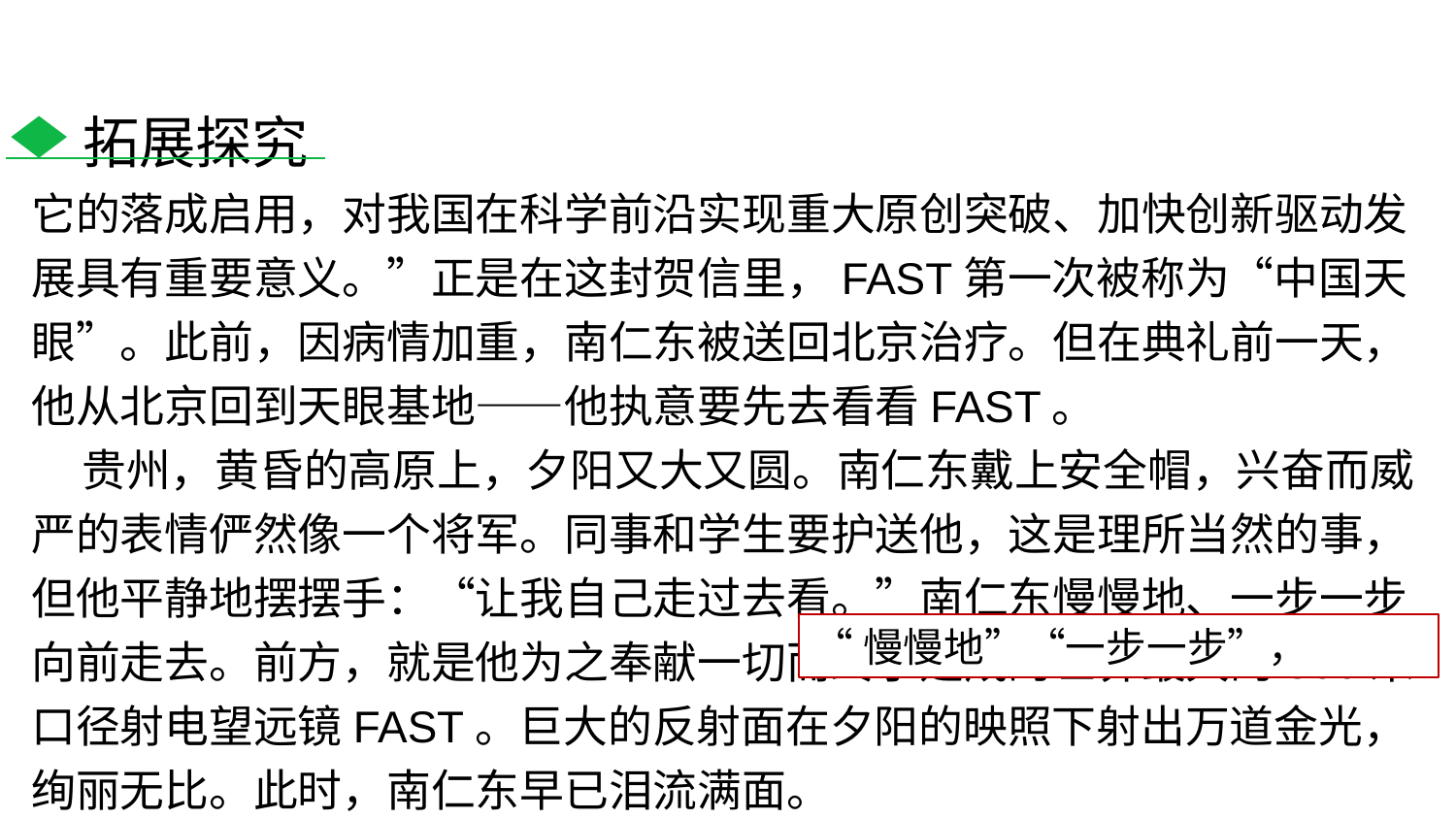

拓展探究

它的落成启用，对我国在科学前沿实现重大原创突破、加快创新驱动发展具有重要意义。”正是在这封贺信里，FAST第一次被称为“中国天眼”。此前，因病情加重，南仁东被送回北京治疗。但在典礼前一天，他从北京回到天眼基地——他执意要先去看看FAST。
    贵州，黄昏的高原上，夕阳又大又圆。南仁东戴上安全帽，兴奋而威严的表情俨然像一个将军。同事和学生要护送他，这是理所当然的事，但他平静地摆摆手：“让我自己走过去看。”南仁东慢慢地、一步一步向前走去。前方，就是他为之奉献一切而终于建成的世界最大的500米口径射电望远镜FAST。巨大的反射面在夕阳的映照下射出万道金光，绚丽无比。此时，南仁东早已泪流满面。
“慢慢地”“一步一步”，